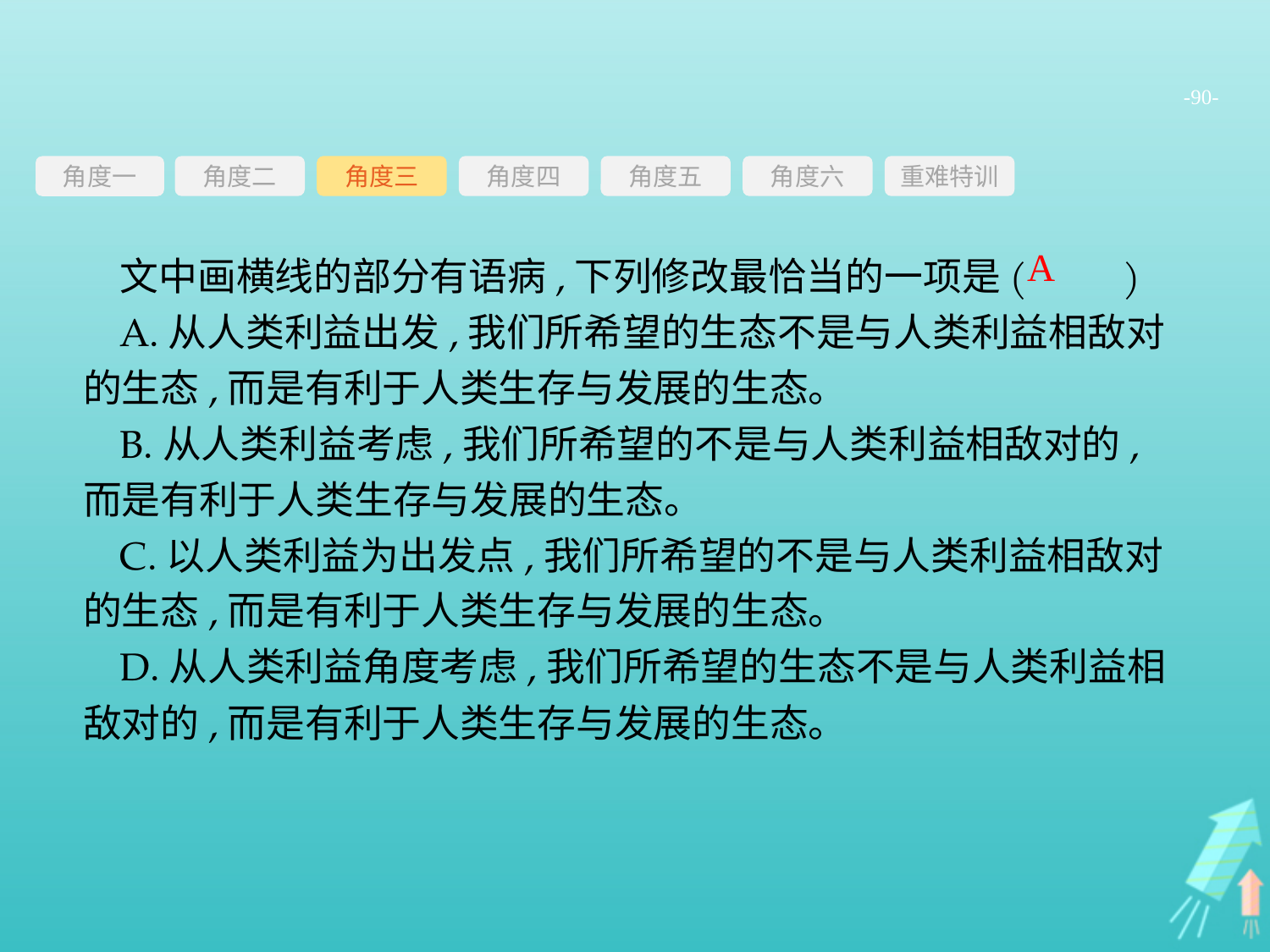

-90-
角度三
角度四
角度五
角度六
重难特训
角度二
角度一
文中画横线的部分有语病,下列修改最恰当的一项是(　　)
A.从人类利益出发,我们所希望的生态不是与人类利益相敌对的生态,而是有利于人类生存与发展的生态。
B.从人类利益考虑,我们所希望的不是与人类利益相敌对的,而是有利于人类生存与发展的生态。
C.以人类利益为出发点,我们所希望的不是与人类利益相敌对的生态,而是有利于人类生存与发展的生态。
D.从人类利益角度考虑,我们所希望的生态不是与人类利益相敌对的,而是有利于人类生存与发展的生态。
A